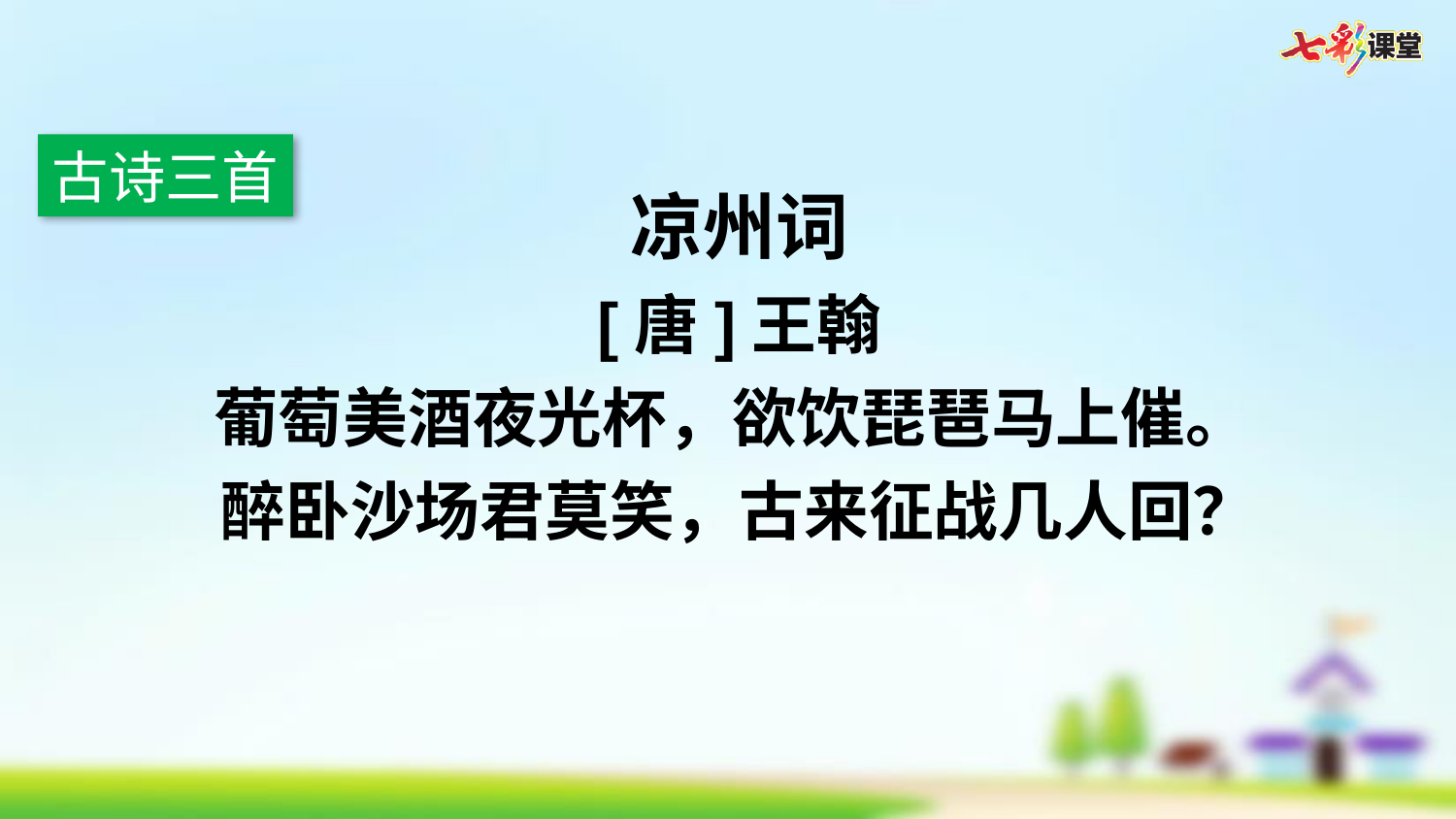

古诗三首
凉州词
[唐]王翰
葡萄美酒夜光杯，欲饮琵琶马上催。
醉卧沙场君莫笑，古来征战几人回？